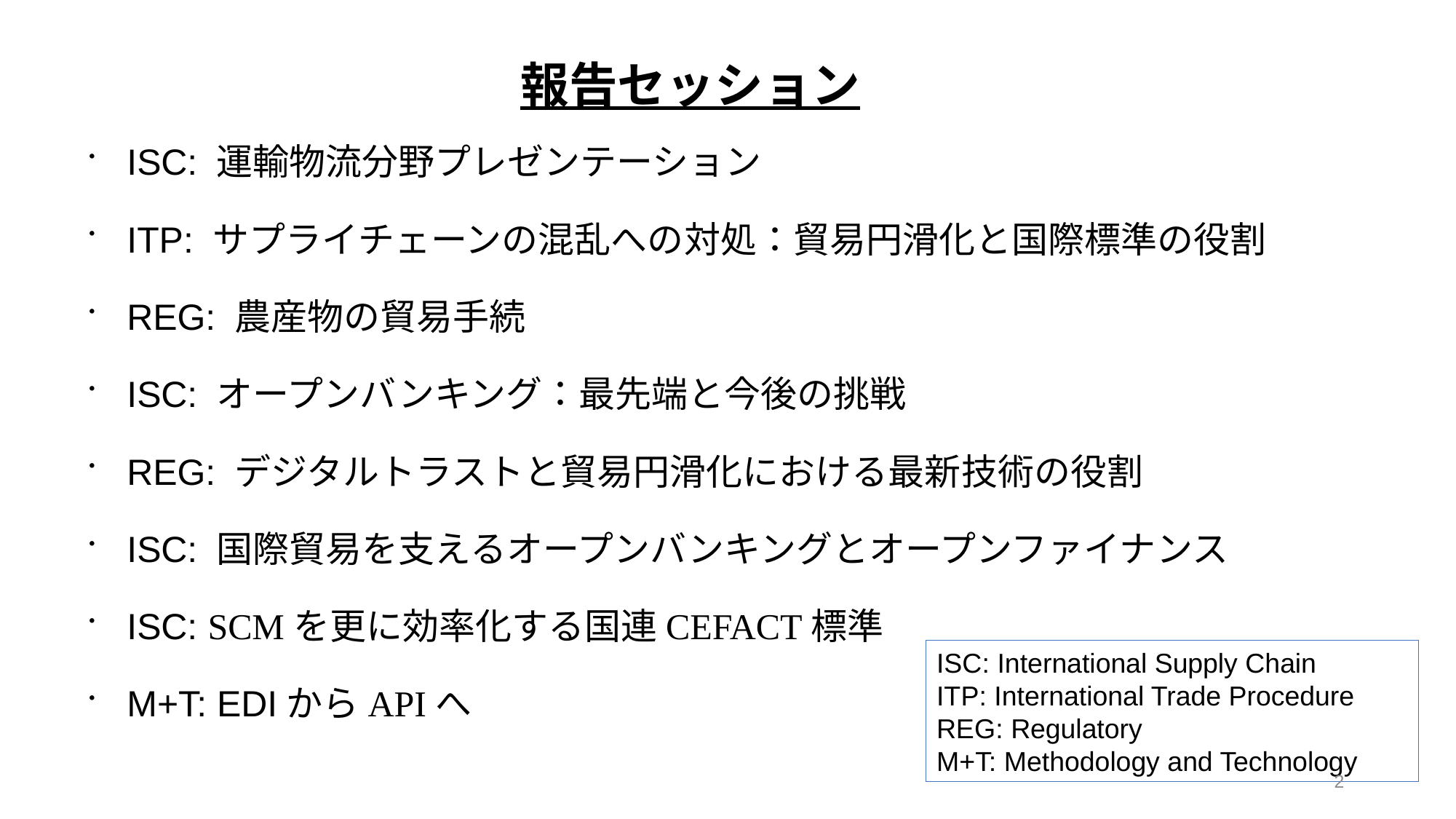

報告セッション
ISC: 運輸物流分野プレゼンテーション

ITP: サプライチェーンの混乱への対処：貿易円滑化と国際標準の役割

REG: 農産物の貿易手続

ISC: オープンバンキング：最先端と今後の挑戦

REG: デジタルトラストと貿易円滑化における最新技術の役割

ISC: 国際貿易を支えるオープンバンキングとオープンファイナンス

ISC: SCMを更に効率化する国連CEFACT標準

M+T: EDIからAPIへ
ISC: International Supply Chain
ITP: International Trade Procedure
REG: Regulatory
M+T: Methodology and Technology
2